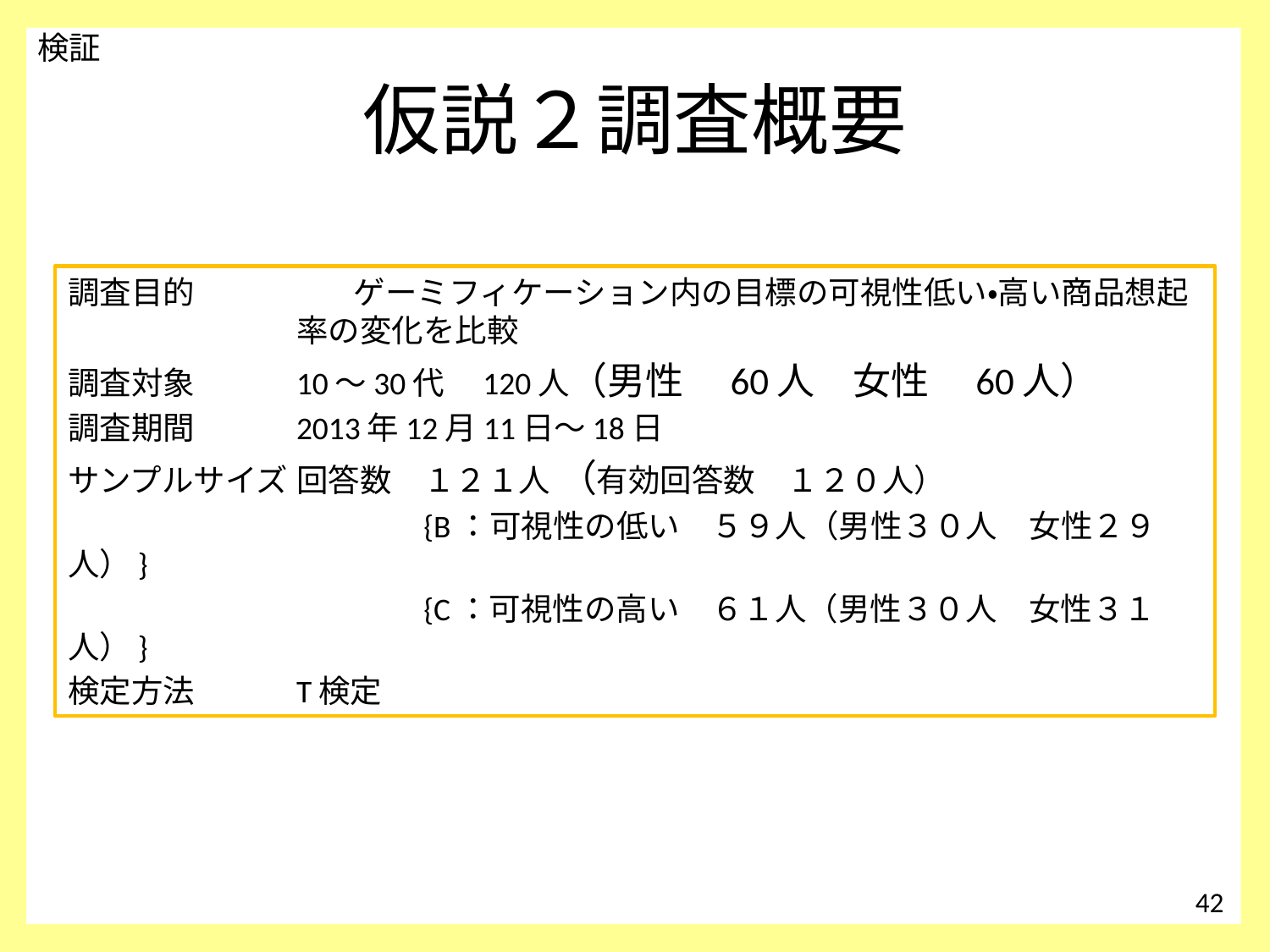

検証
# 仮説２調査概要
調査目的　　　　　ゲーミフィケーション内の目標の可視性低い・高い商品想起		率の変化を比較
調査対象	10～30代　120人（男性　60人　女性　60人）
調査期間	2013年12月11日～18日
サンプルサイズ	回答数　１２１人 （有効回答数　１２０人）
　　　　　　　　　　　{B：可視性の低い　５９人（男性３０人　女性２９人）}
　　　　　　　　　　　{C：可視性の高い　６１人（男性３０人　女性３１人）}
検定方法	T検定
42